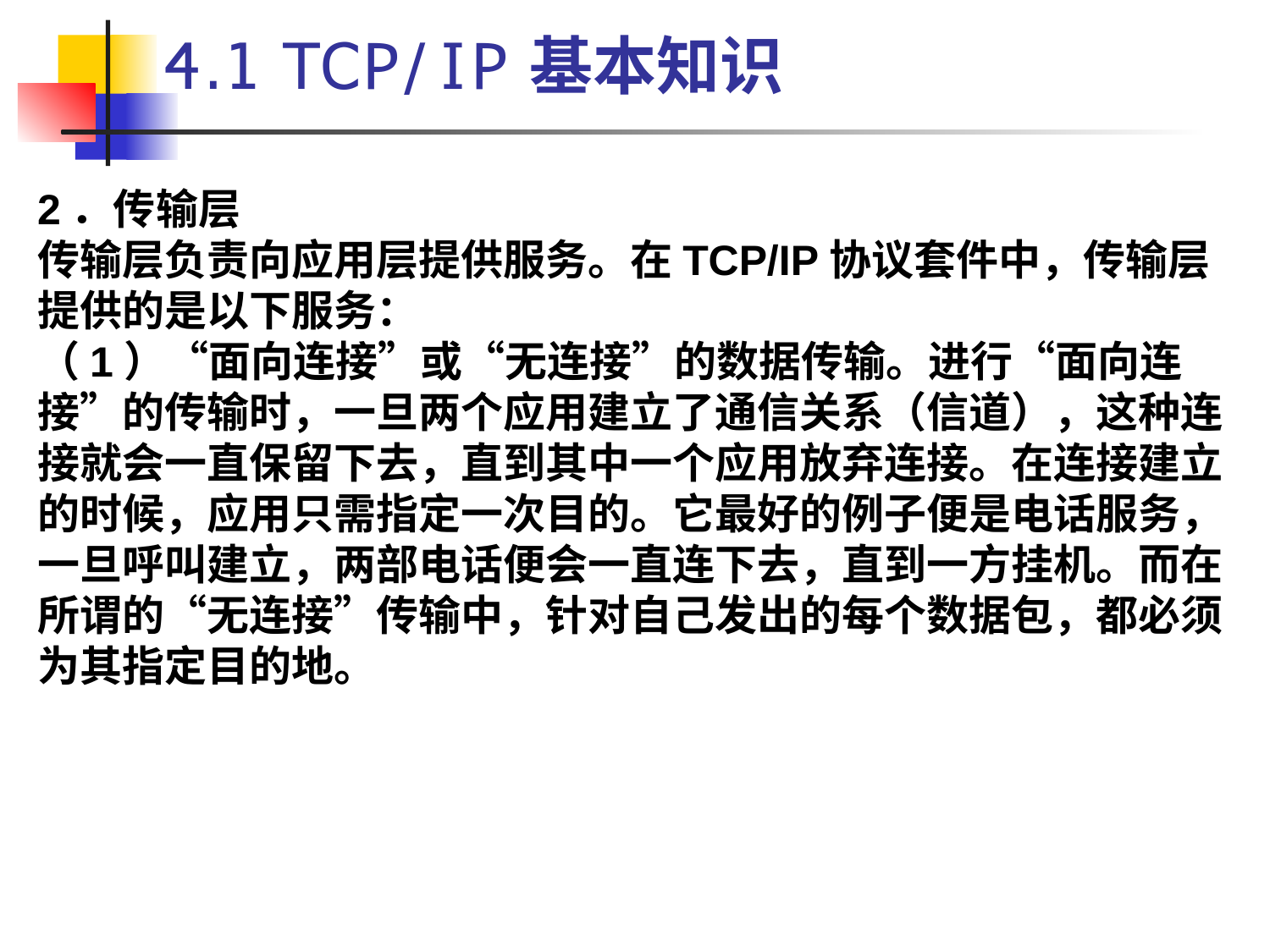

4.1 TCP/IP基本知识
2．传输层
传输层负责向应用层提供服务。在TCP/IP协议套件中，传输层提供的是以下服务：
（1）“面向连接”或“无连接”的数据传输。进行“面向连接”的传输时，一旦两个应用建立了通信关系（信道），这种连接就会一直保留下去，直到其中一个应用放弃连接。在连接建立的时候，应用只需指定一次目的。它最好的例子便是电话服务，一旦呼叫建立，两部电话便会一直连下去，直到一方挂机。而在所谓的“无连接”传输中，针对自己发出的每个数据包，都必须为其指定目的地。